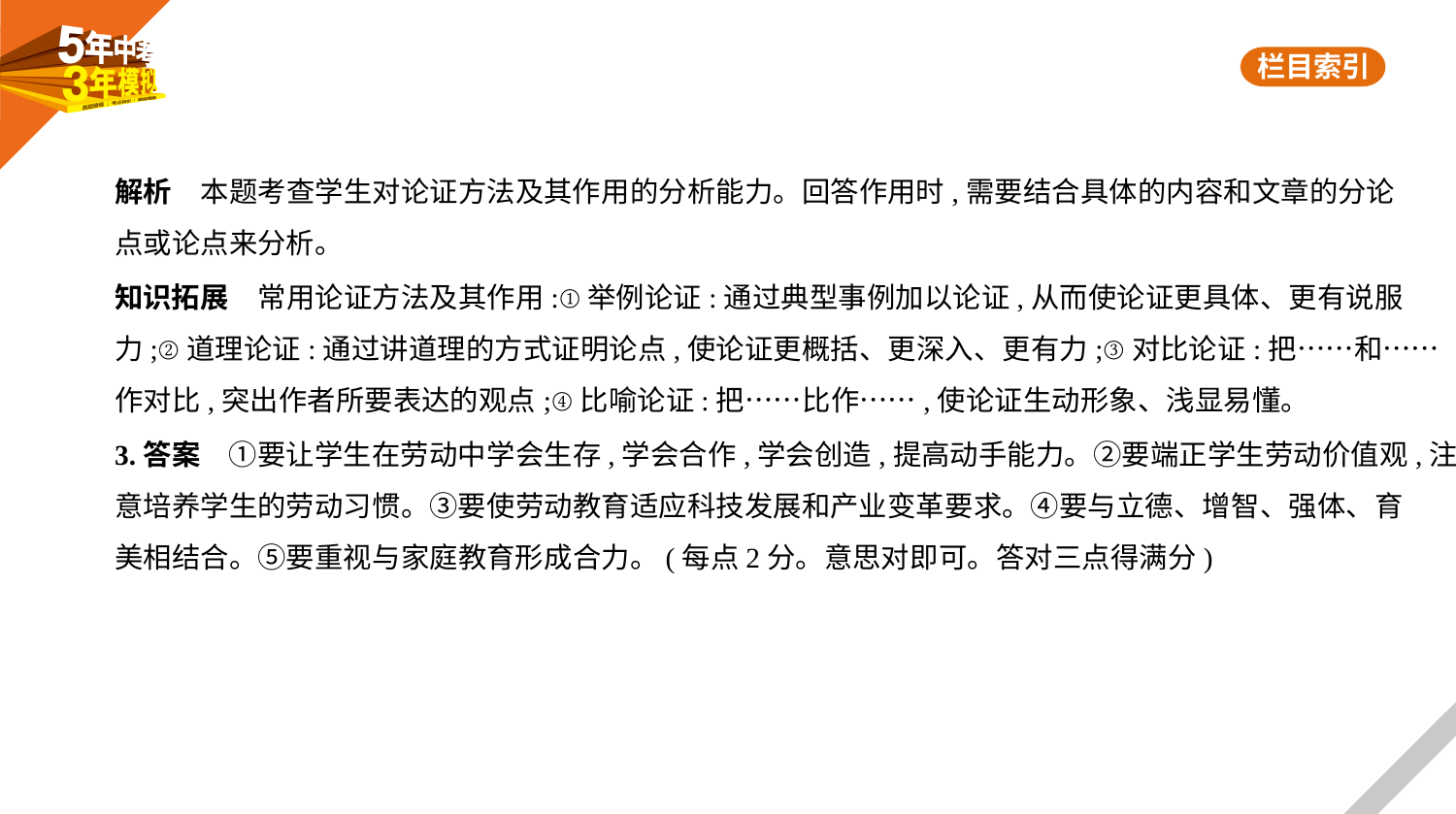

解析　本题考查学生对论证方法及其作用的分析能力。回答作用时,需要结合具体的内容和文章的分论
点或论点来分析。
知识拓展　常用论证方法及其作用:①举例论证:通过典型事例加以论证,从而使论证更具体、更有说服
力;②道理论证:通过讲道理的方式证明论点,使论证更概括、更深入、更有力;③对比论证:把……和……
作对比,突出作者所要表达的观点;④比喻论证:把……比作……,使论证生动形象、浅显易懂。
3.答案　①要让学生在劳动中学会生存,学会合作,学会创造,提高动手能力。②要端正学生劳动价值观,注
意培养学生的劳动习惯。③要使劳动教育适应科技发展和产业变革要求。④要与立德、增智、强体、育
美相结合。⑤要重视与家庭教育形成合力。(每点2分。意思对即可。答对三点得满分)